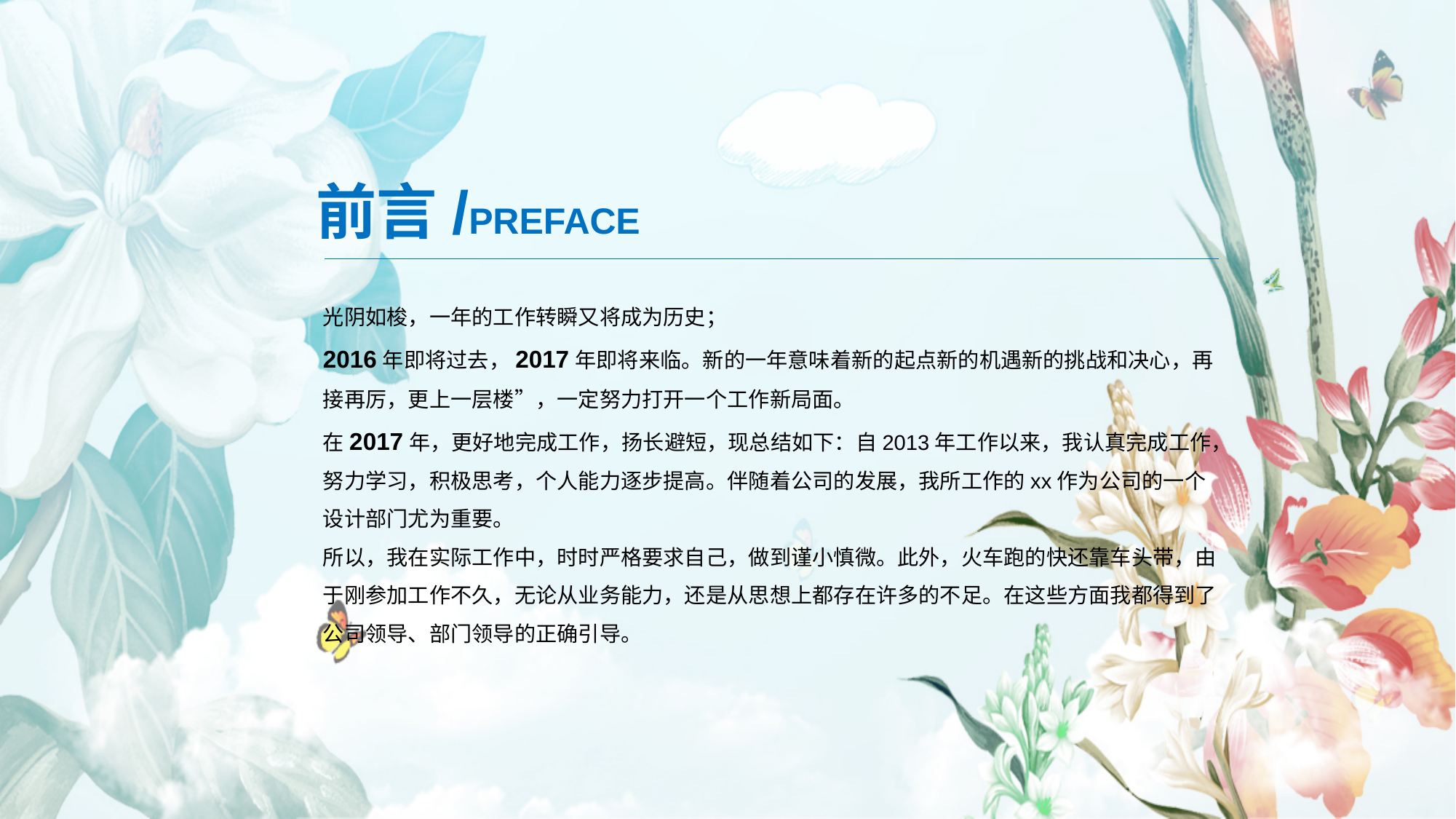

前言/PREFACE
光阴如梭，一年的工作转瞬又将成为历史；
2016年即将过去，2017年即将来临。新的一年意味着新的起点新的机遇新的挑战和决心，再接再厉，更上一层楼”，一定努力打开一个工作新局面。
在2017年，更好地完成工作，扬长避短，现总结如下：自2013年工作以来，我认真完成工作，努力学习，积极思考，个人能力逐步提高。伴随着公司的发展，我所工作的xx作为公司的一个设计部门尤为重要。
所以，我在实际工作中，时时严格要求自己，做到谨小慎微。此外，火车跑的快还靠车头带，由于刚参加工作不久，无论从业务能力，还是从思想上都存在许多的不足。在这些方面我都得到了公司领导、部门领导的正确引导。